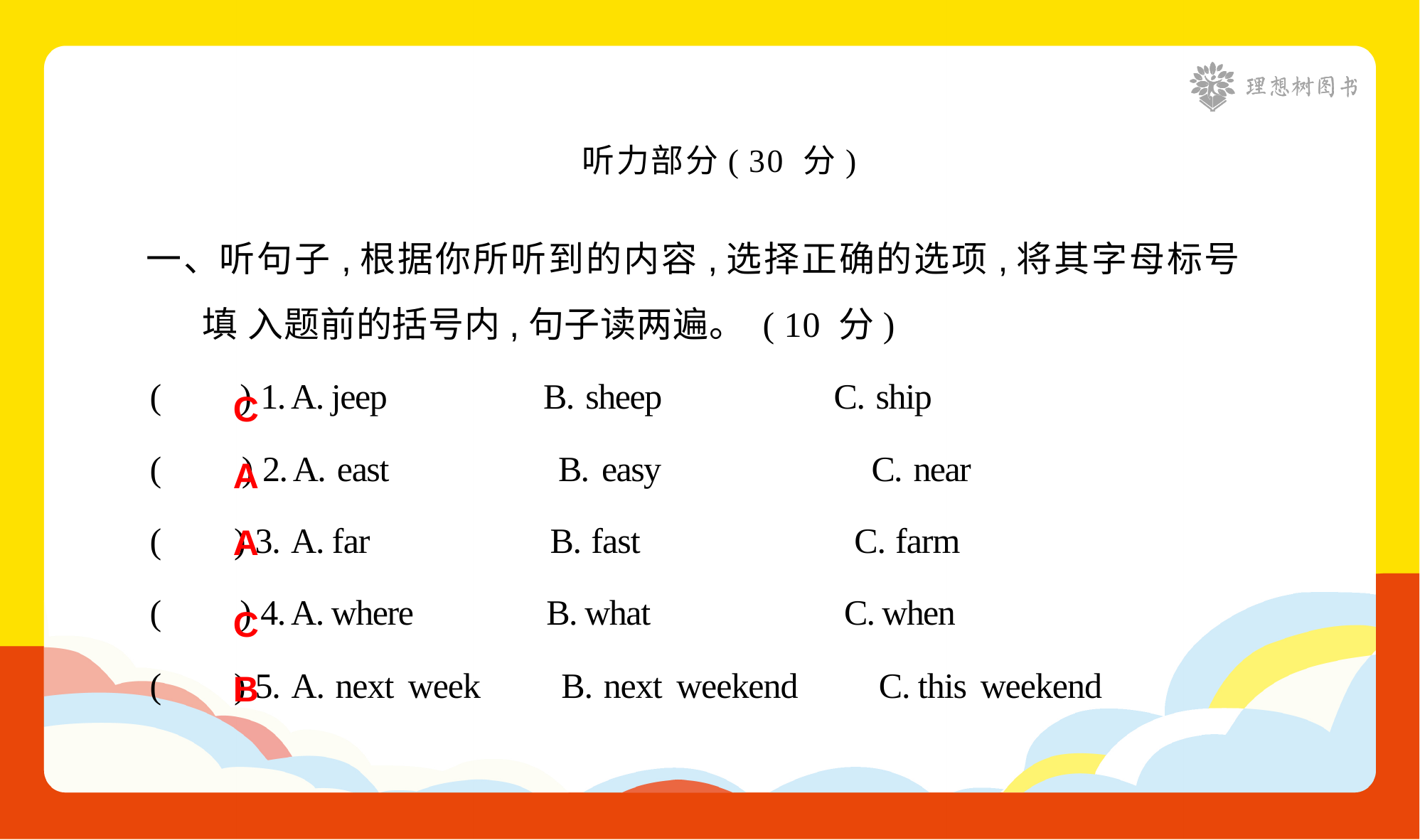

听力部分( 30 分)

一、听句子,根据你所听到的内容,选择正确的选项,将其字母标号填 入题前的括号内,句子读两遍。 ( 10 分)

(        ) 1. A. jeep                    B. sheep                      C. ship

(         ) 2. A. east                   B. easy                       C. near

(         ) 3. A. far                    B. fast                       C. farm

(        ) 4. A. where                 B. what                         C. when

(         ) 5. A. next week          B. next weekend          C. this weekend
C
A
A
C
B